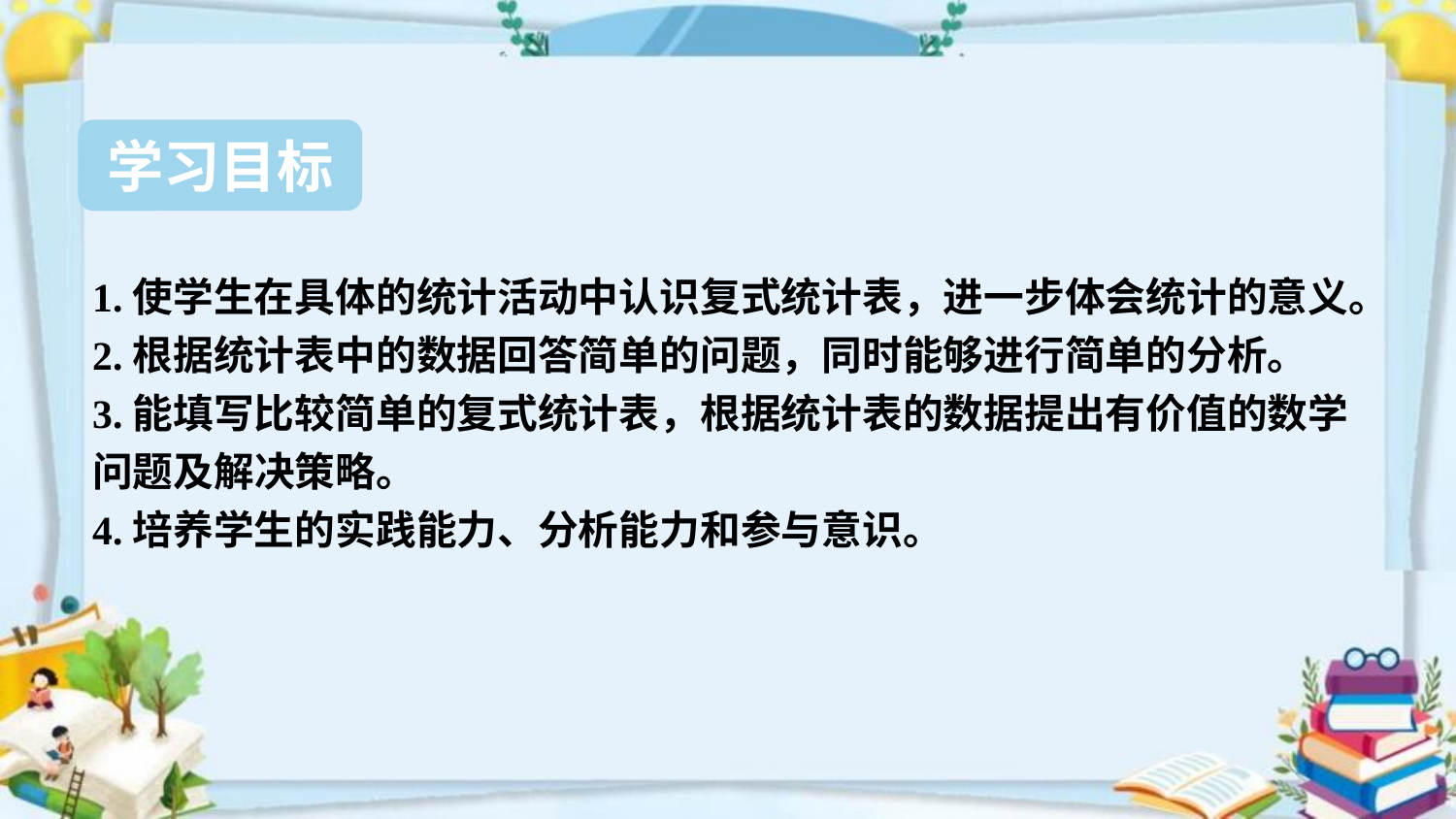

学习目标
1.使学生在具体的统计活动中认识复式统计表，进一步体会统计的意义。
2.根据统计表中的数据回答简单的问题，同时能够进行简单的分析。
3.能填写比较简单的复式统计表，根据统计表的数据提出有价值的数学问题及解决策略。
4.培养学生的实践能力、分析能力和参与意识。